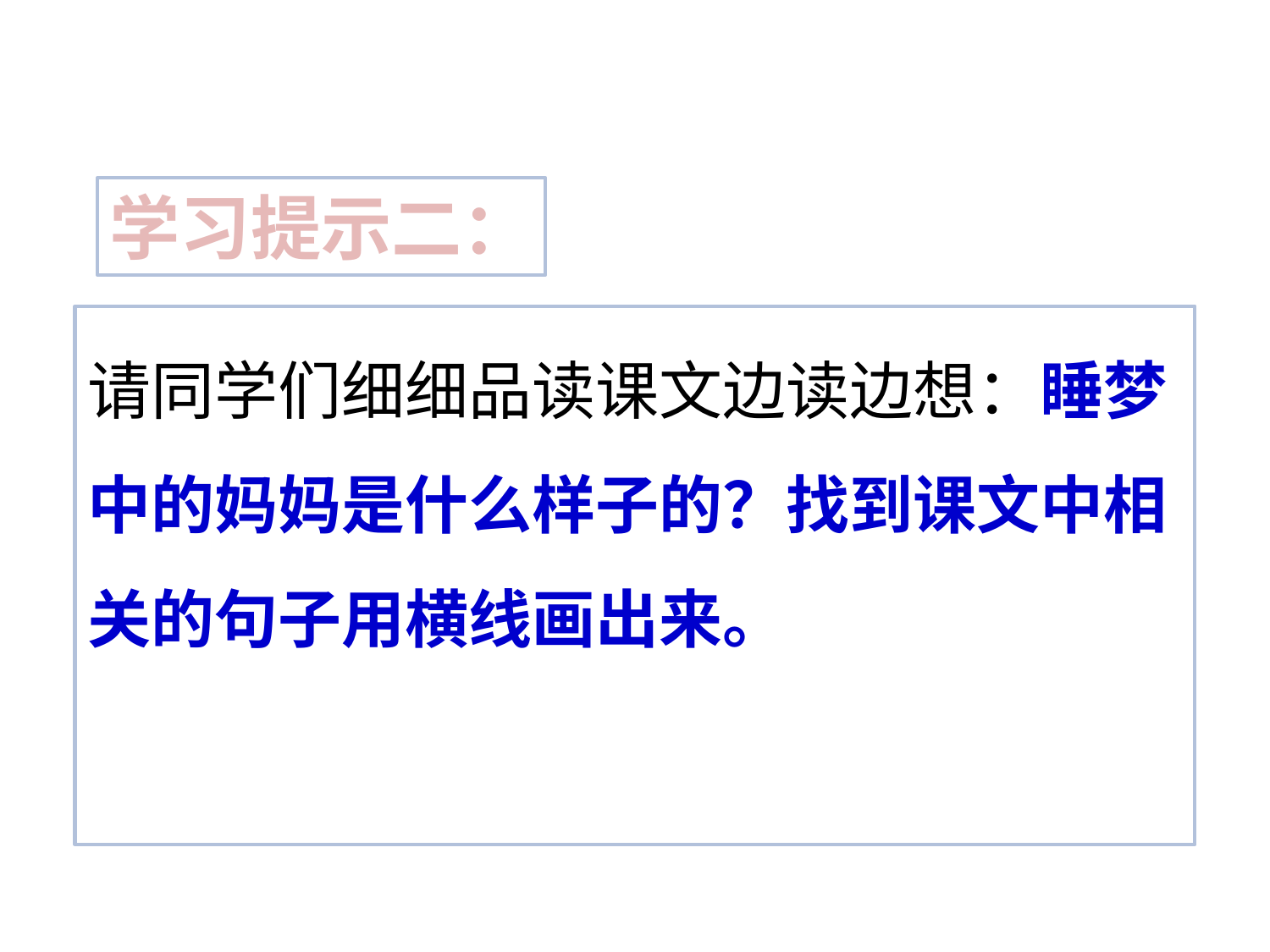

学习提示二：
请同学们细细品读课文边读边想：睡梦中的妈妈是什么样子的？找到课文中相关的句子用横线画出来。